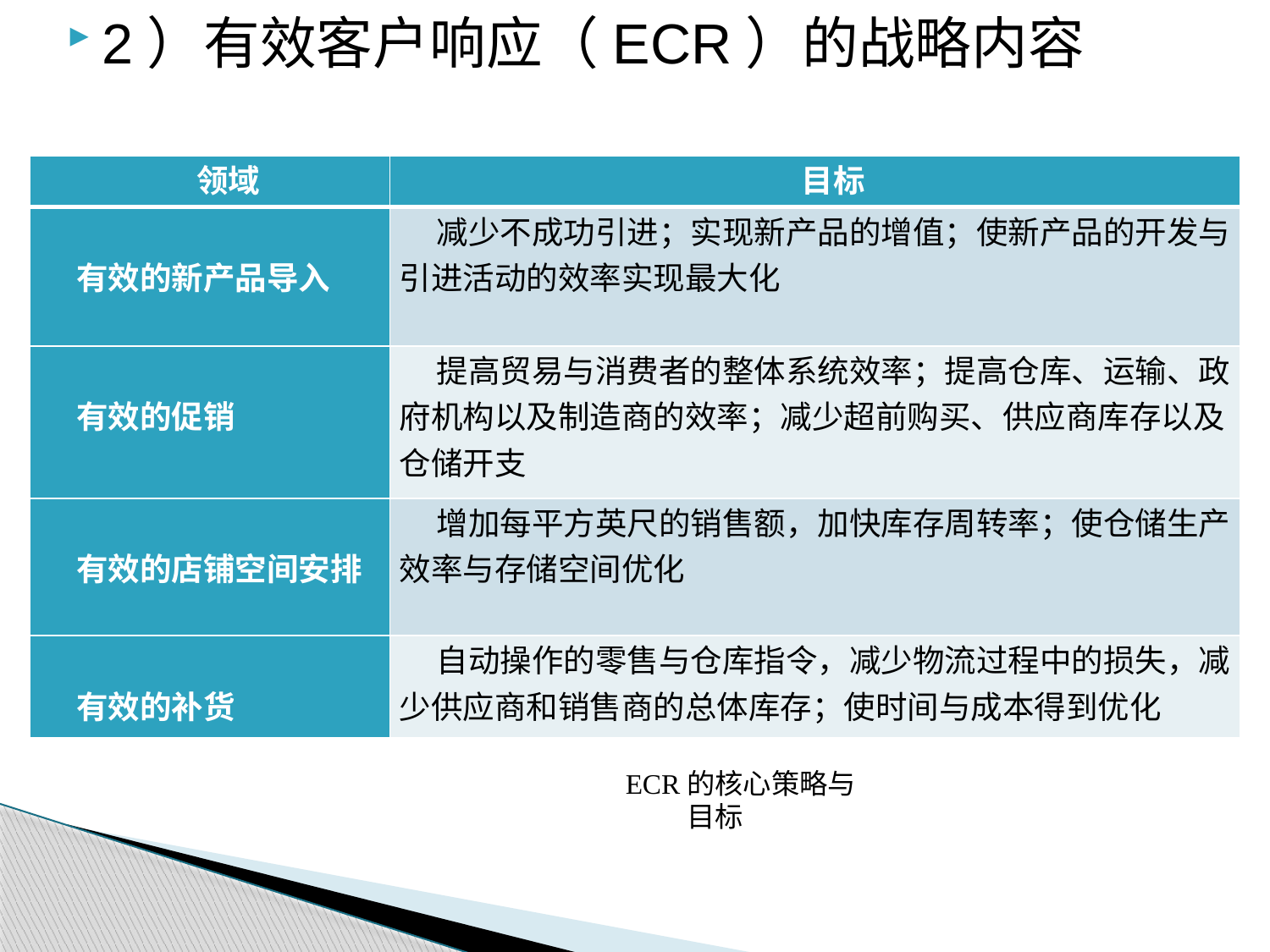

2）有效客户响应（ECR）的战略内容

| 领域 | 目标 |
| --- | --- |
| 有效的新产品导入 | 减少不成功引进；实现新产品的增值；使新产品的开发与引进活动的效率实现最大化 |
| 有效的促销 | 提高贸易与消费者的整体系统效率；提高仓库、运输、政府机构以及制造商的效率；减少超前购买、供应商库存以及仓储开支 |
| 有效的店铺空间安排 | 增加每平方英尺的销售额，加快库存周转率；使仓储生产效率与存储空间优化 |
| 有效的补货 | 自动操作的零售与仓库指令，减少物流过程中的损失，减少供应商和销售商的总体库存；使时间与成本得到优化 |
  ECR的核心策略与目标